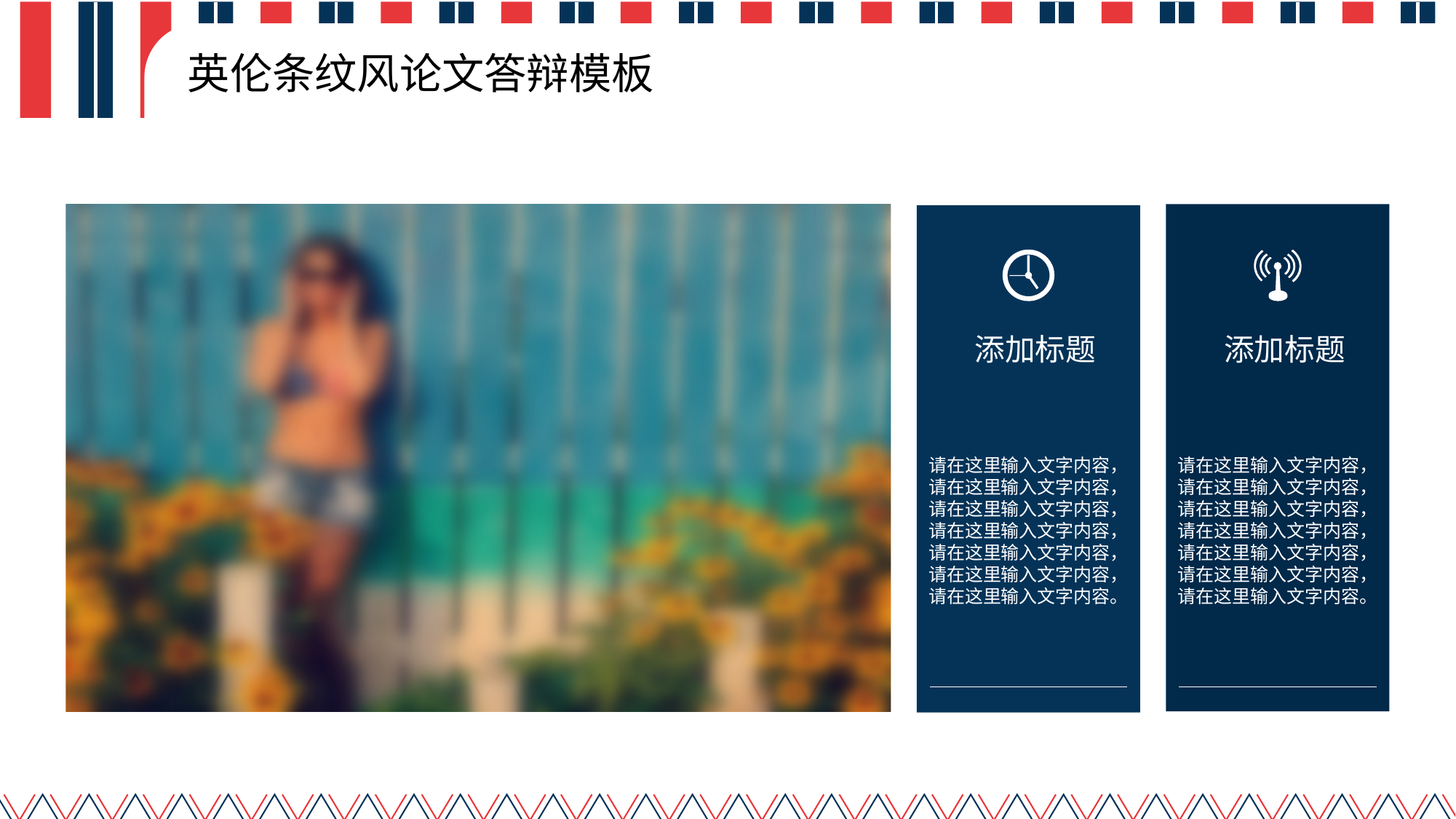

# 英伦条纹风论文答辩模板

 添加标题
 添加标题
请在这里输入文字内容，
请在这里输入文字内容，
请在这里输入文字内容，
请在这里输入文字内容，
请在这里输入文字内容，
请在这里输入文字内容，
请在这里输入文字内容。
请在这里输入文字内容，
请在这里输入文字内容，
请在这里输入文字内容，
请在这里输入文字内容，
请在这里输入文字内容，
请在这里输入文字内容，
请在这里输入文字内容。